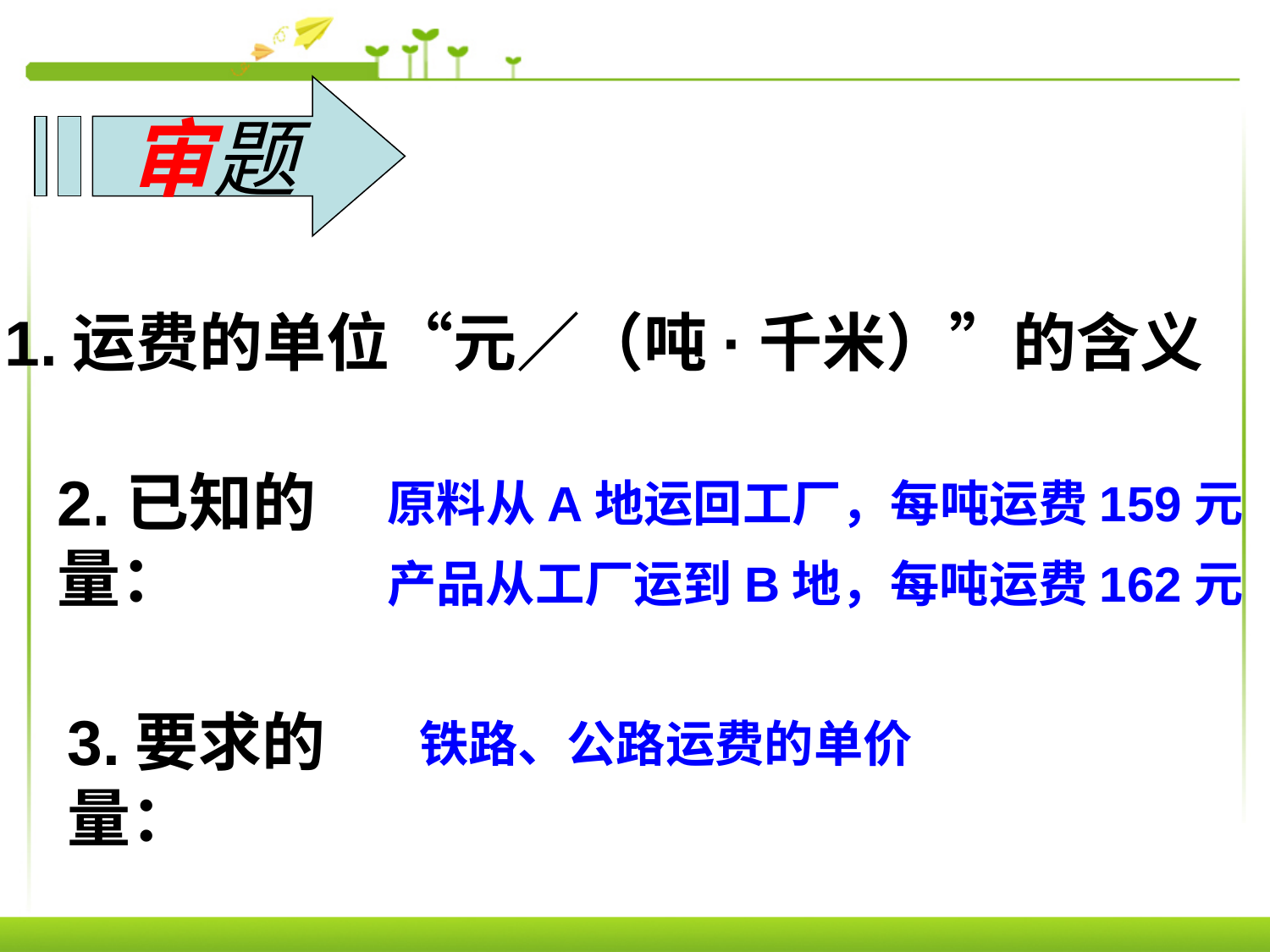

审题
1.运费的单位“元∕（吨·千米）”的含义
2.已知的量：
原料从A地运回工厂，每吨运费159元
产品从工厂运到B地，每吨运费162元
3.要求的量：
铁路、公路运费的单价